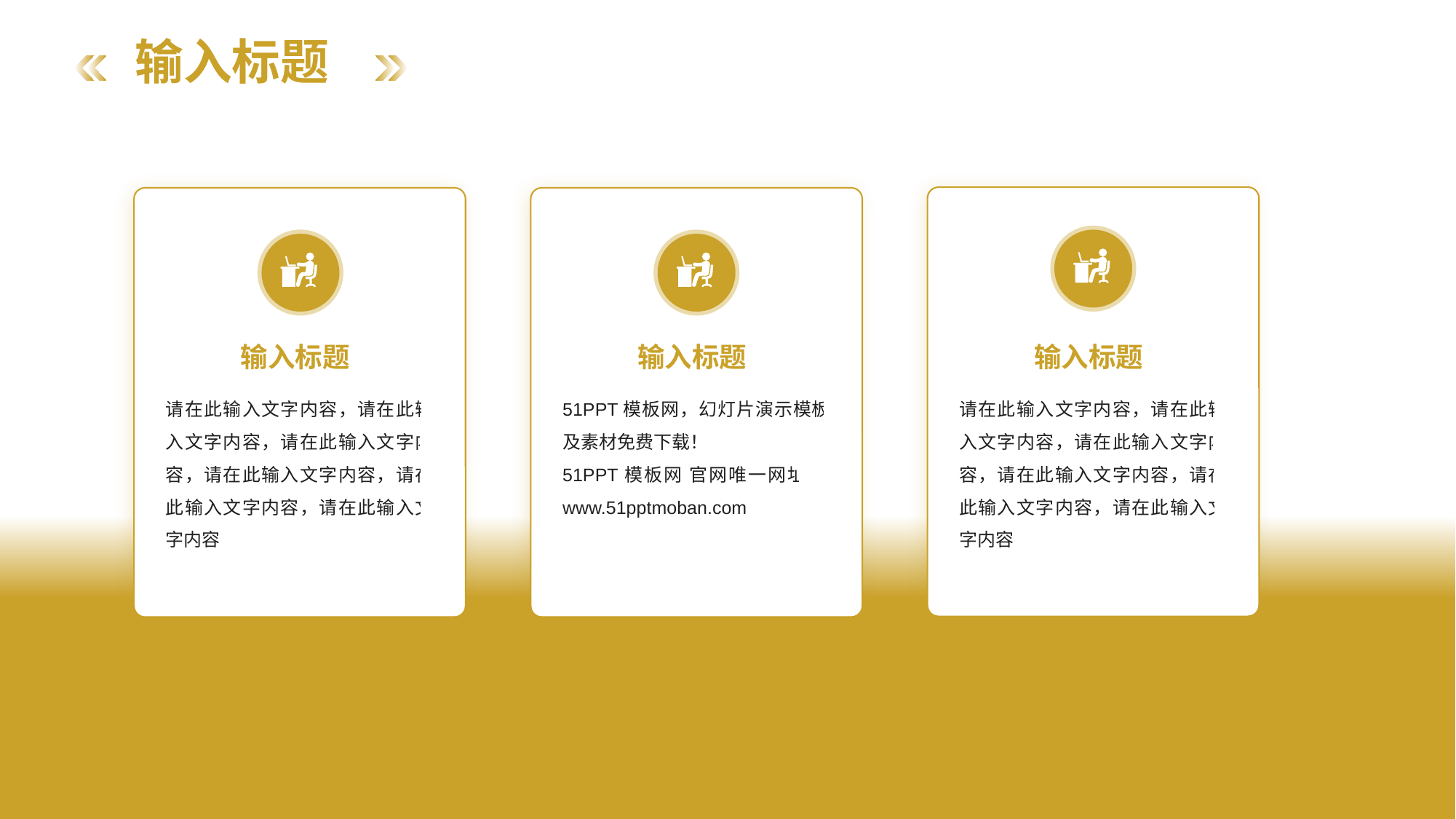

输入标题

输入标题
请在此输入文字内容，请在此输入文字内容，请在此输入文字内容，请在此输入文字内容，请在此输入文字内容，请在此输入文字内容

输入标题
请在此输入文字内容，请在此输入文字内容，请在此输入文字内容，请在此输入文字内容，请在此输入文字内容，请在此输入文字内容

输入标题
51PPT模板网，幻灯片演示模板及素材免费下载！
51PPT模板网 官网唯一网址：www.51pptmoban.com